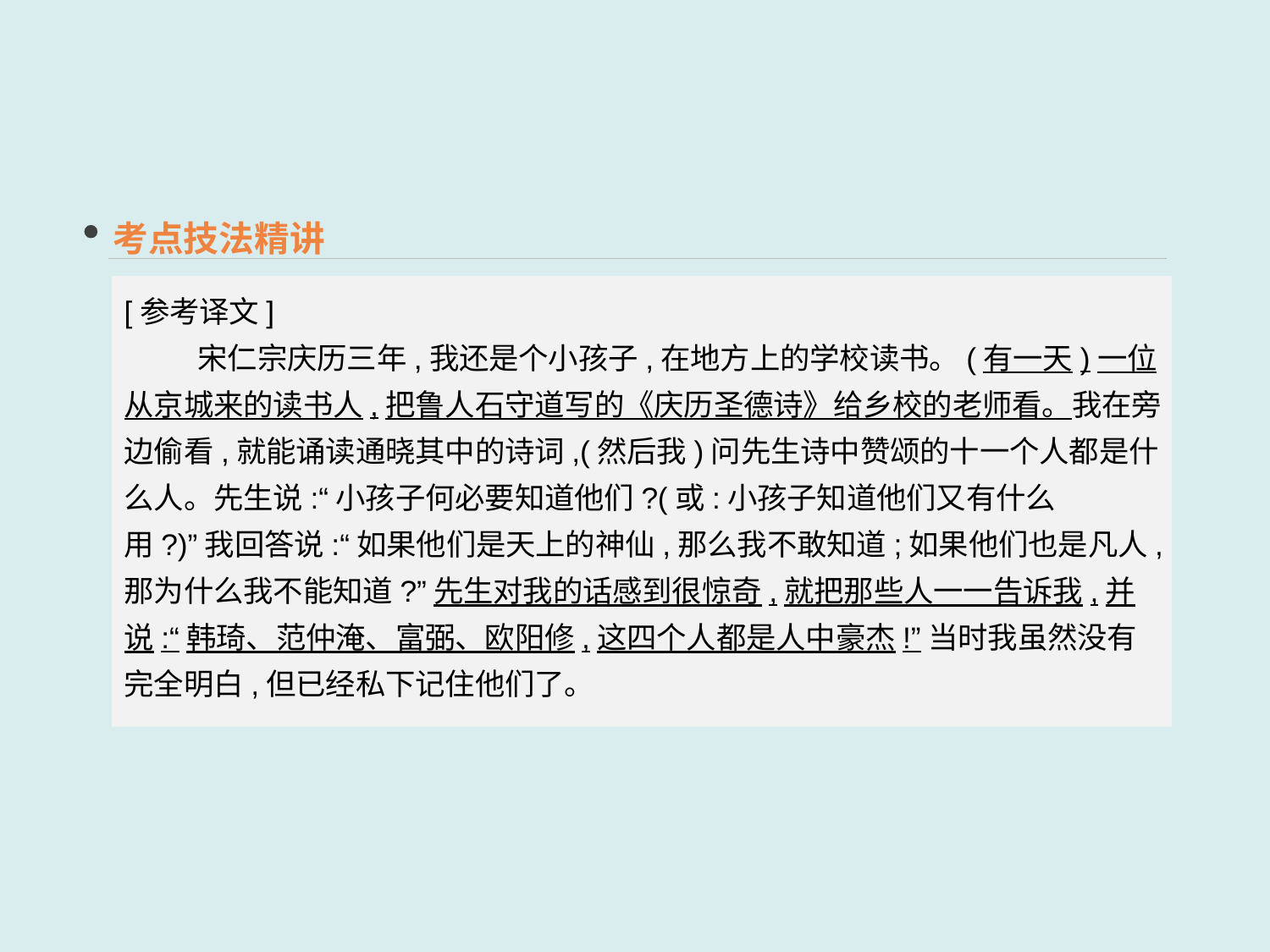

考点技法精讲

[参考译文]
 　　宋仁宗庆历三年,我还是个小孩子,在地方上的学校读书。(有一天)一位从京城来的读书人,把鲁人石守道写的《庆历圣德诗》给乡校的老师看。我在旁边偷看,就能诵读通晓其中的诗词,(然后我)问先生诗中赞颂的十一个人都是什么人。先生说:“小孩子何必要知道他们?(或:小孩子知道他们又有什么用?)”我回答说:“如果他们是天上的神仙,那么我不敢知道;如果他们也是凡人,那为什么我不能知道?”先生对我的话感到很惊奇,就把那些人一一告诉我,并说:“韩琦、范仲淹、富弼、欧阳修,这四个人都是人中豪杰!”当时我虽然没有完全明白,但已经私下记住他们了。